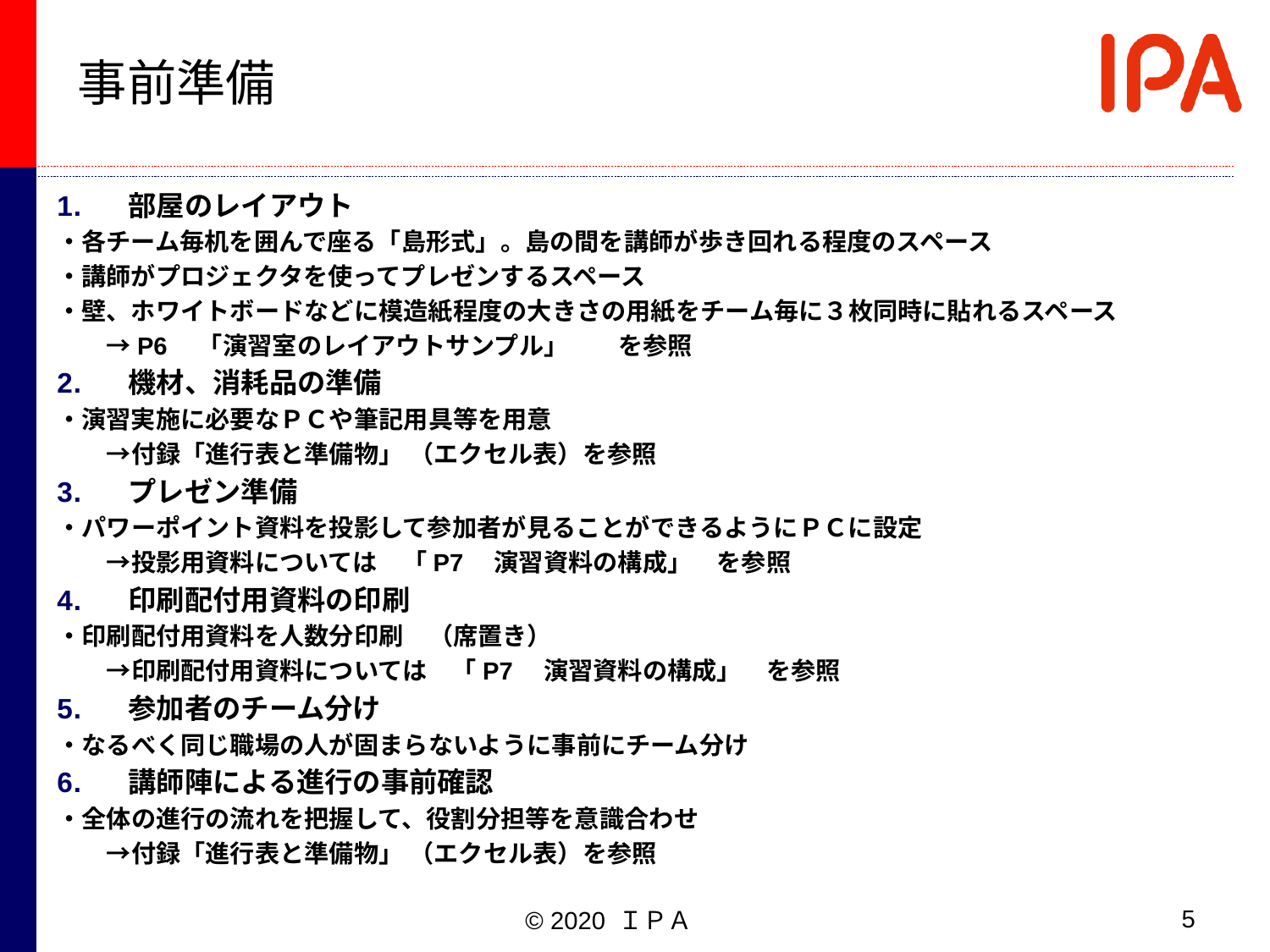

# 事前準備
部屋のレイアウト
・各チーム毎机を囲んで座る「島形式」。島の間を講師が歩き回れる程度のスペース
・講師がプロジェクタを使ってプレゼンするスペース
・壁、ホワイトボードなどに模造紙程度の大きさの用紙をチーム毎に３枚同時に貼れるスペース
　　→P6　「演習室のレイアウトサンプル」　　を参照
機材、消耗品の準備
・演習実施に必要なＰＣや筆記用具等を用意
　　→付録「進行表と準備物」 （エクセル表）を参照
プレゼン準備
・パワーポイント資料を投影して参加者が見ることができるようにＰＣに設定
　　→投影用資料については　「P7　演習資料の構成」　を参照
印刷配付用資料の印刷
・印刷配付用資料を人数分印刷　（席置き）
　　→印刷配付用資料については　「P7　演習資料の構成」　を参照
参加者のチーム分け
・なるべく同じ職場の人が固まらないように事前にチーム分け
講師陣による進行の事前確認
・全体の進行の流れを把握して、役割分担等を意識合わせ
　　→付録「進行表と準備物」 （エクセル表）を参照

5
© 2020 ＩＰＡ